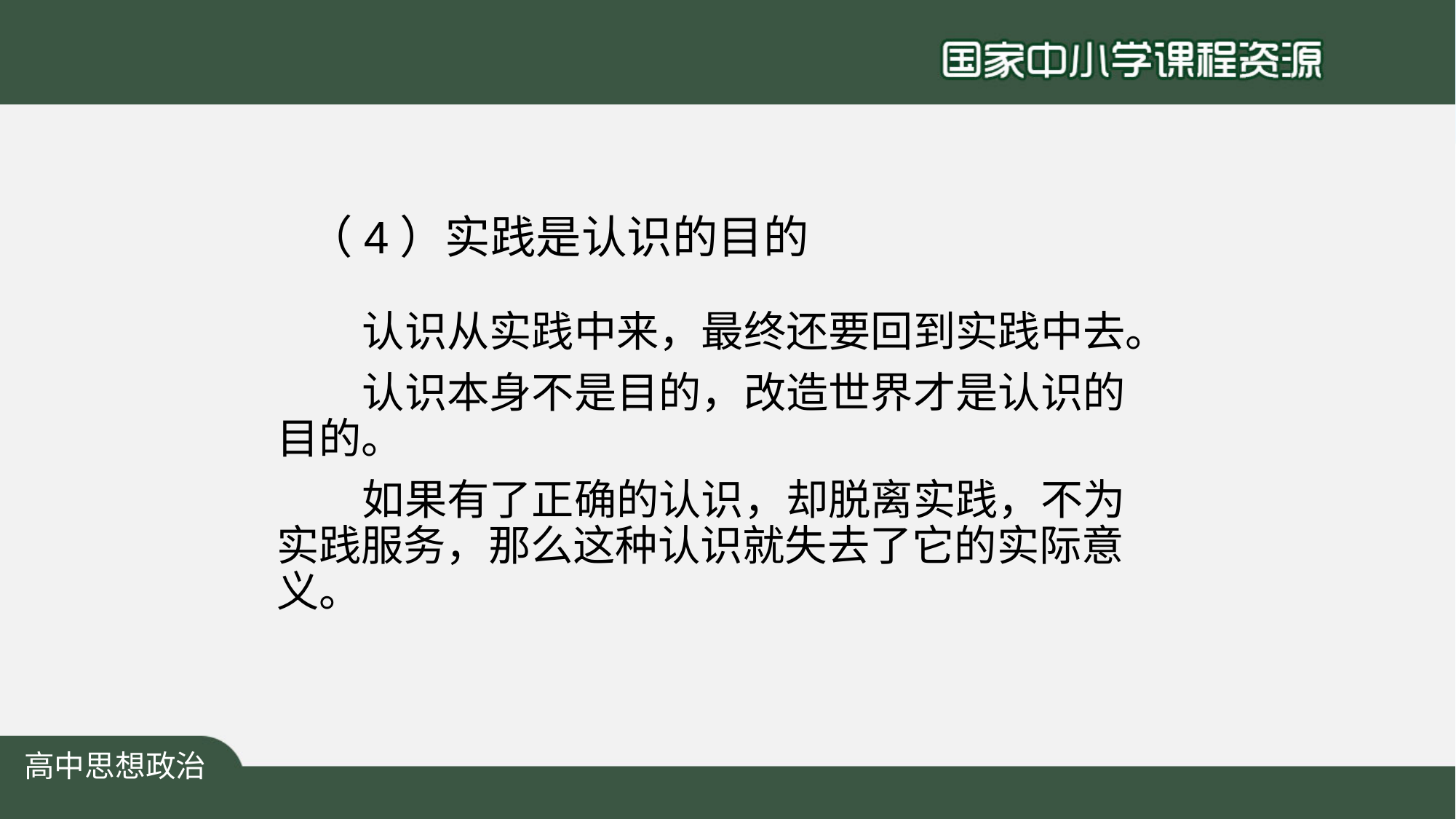

# （4）实践是认识的目的
        认识从实践中来，最终还要回到实践中去。
        认识本身不是目的，改造世界才是认识的目的。
        如果有了正确的认识，却脱离实践，不为实践服务，那么这种认识就失去了它的实际意义。